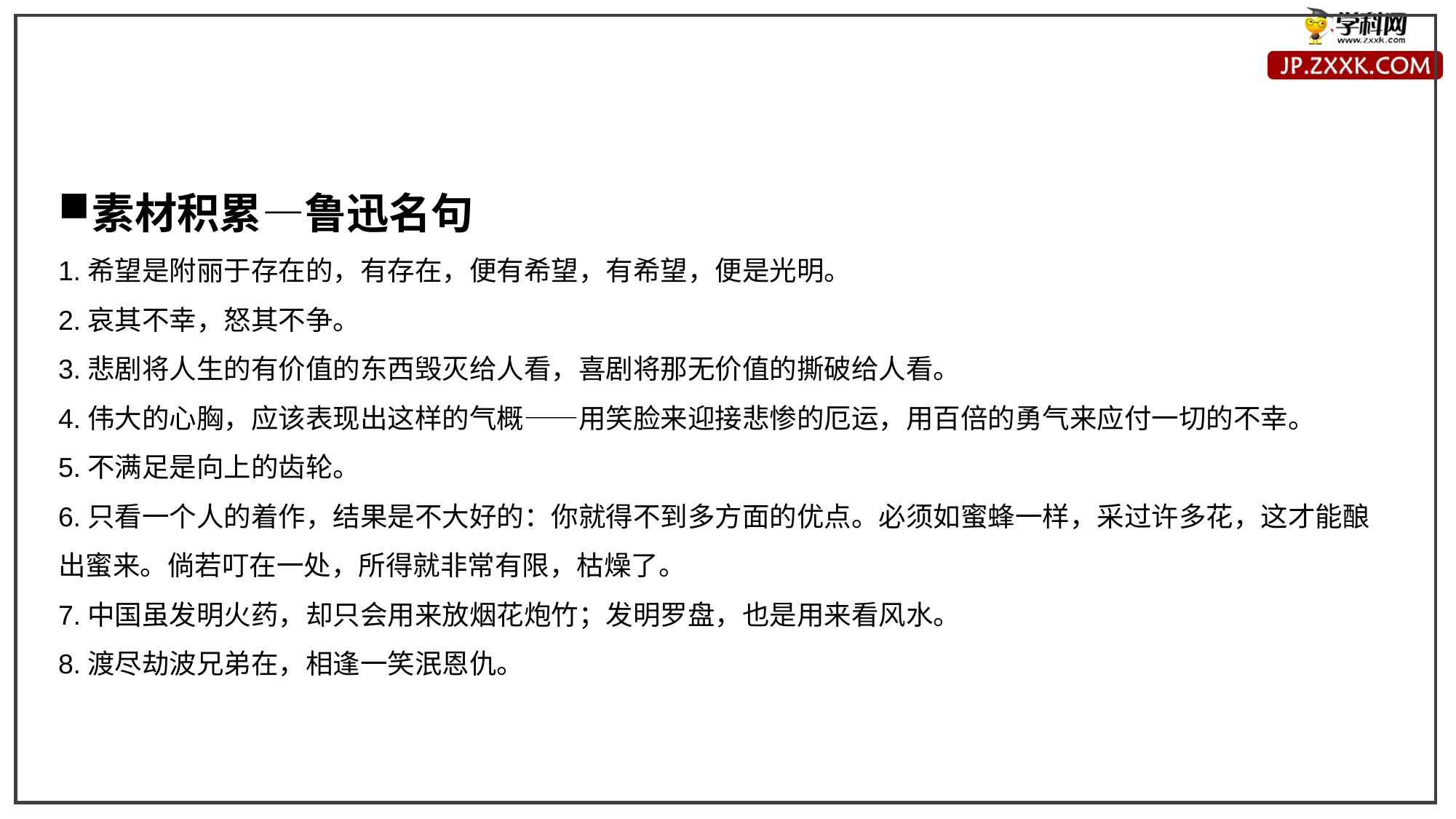

素材积累—鲁迅名句
1.希望是附丽于存在的，有存在，便有希望，有希望，便是光明。
2.哀其不幸，怒其不争。
3.悲剧将人生的有价值的东西毁灭给人看，喜剧将那无价值的撕破给人看。
4.伟大的心胸，应该表现出这样的气概——用笑脸来迎接悲惨的厄运，用百倍的勇气来应付一切的不幸。
5.不满足是向上的齿轮。
6.只看一个人的着作，结果是不大好的：你就得不到多方面的优点。必须如蜜蜂一样，采过许多花，这才能酿出蜜来。倘若叮在一处，所得就非常有限，枯燥了。
7.中国虽发明火药，却只会用来放烟花炮竹；发明罗盘，也是用来看风水。
8.渡尽劫波兄弟在，相逢一笑泯恩仇。